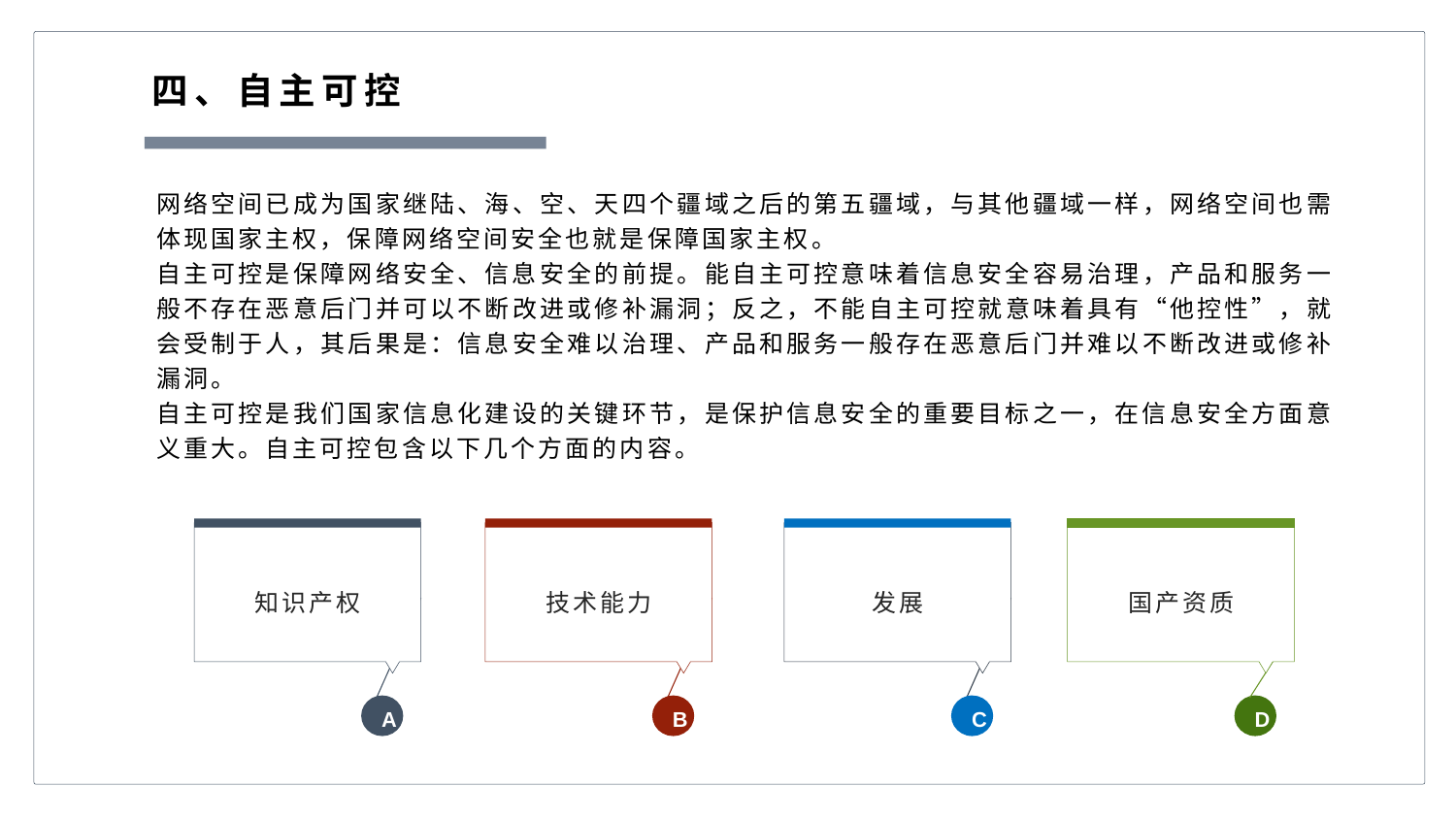

四、自主可控

网络空间已成为国家继陆、海、空、天四个疆域之后的第五疆域，与其他疆域一样，网络空间也需体现国家主权，保障网络空间安全也就是保障国家主权。
自主可控是保障网络安全、信息安全的前提。能自主可控意味着信息安全容易治理，产品和服务一般不存在恶意后门并可以不断改进或修补漏洞；反之，不能自主可控就意味着具有“他控性”，就会受制于人，其后果是：信息安全难以治理、产品和服务一般存在恶意后门并难以不断改进或修补漏洞。
自主可控是我们国家信息化建设的关键环节，是保护信息安全的重要目标之一，在信息安全方面意义重大。自主可控包含以下几个方面的内容。

知识产权
A

技术能力
B

发展
C

国产资质
D